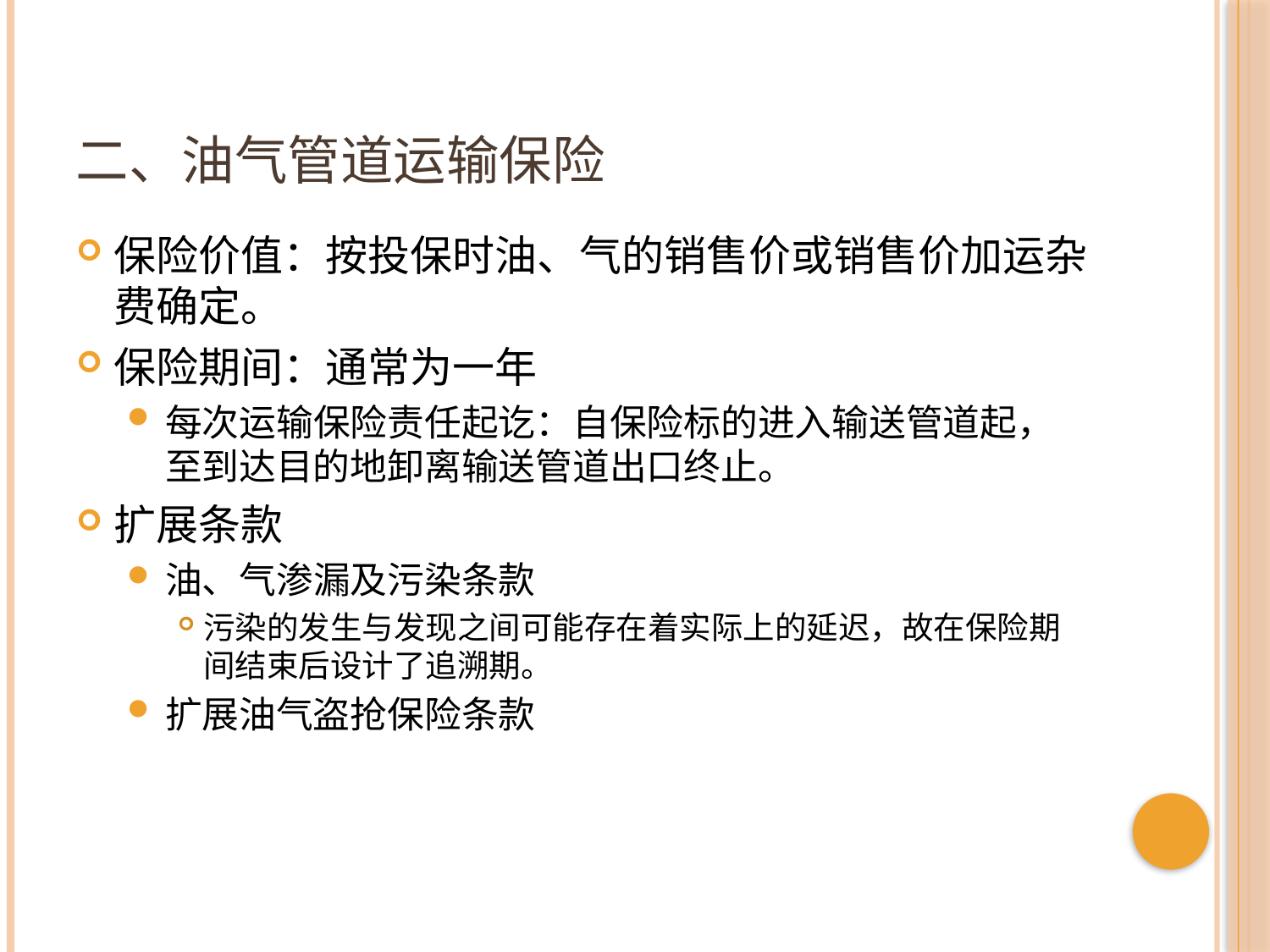

# 二、油气管道运输保险
保险价值：按投保时油、气的销售价或销售价加运杂费确定。
保险期间：通常为一年
每次运输保险责任起讫：自保险标的进入输送管道起，至到达目的地卸离输送管道出口终止。
扩展条款
油、气渗漏及污染条款
污染的发生与发现之间可能存在着实际上的延迟，故在保险期间结束后设计了追溯期。
扩展油气盗抢保险条款